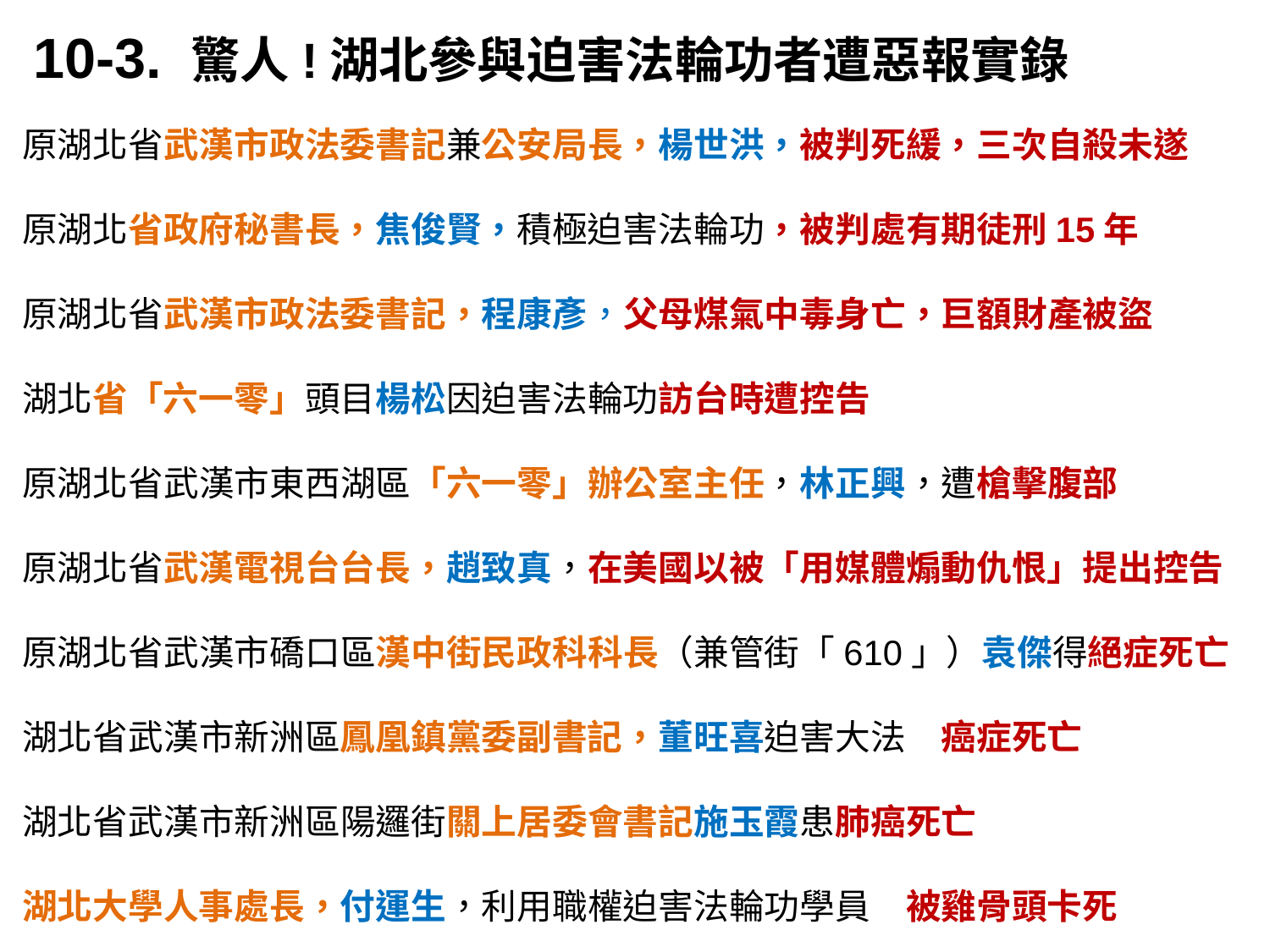

10-3. 驚人!湖北參與迫害法輪功者遭惡報實錄
原湖北省武漢市政法委書記兼公安局長，楊世洪，被判死緩，三次自殺未遂

原湖北省政府秘書長，焦俊賢，積極迫害法輪功，被判處有期徒刑15年

原湖北省武漢市政法委書記，程康彥，父母煤氣中毒身亡，巨額財產被盜

湖北省「六一零」頭目楊松因迫害法輪功訪台時遭控告

原湖北省武漢市東西湖區「六一零」辦公室主任，林正興，遭槍擊腹部

原湖北省武漢電視台台長，趙致真，在美國以被「用媒體煽動仇恨」提出控告

原湖北省武漢市礄口區漢中街民政科科長（兼管街「610」）袁傑得絕症死亡

湖北省武漢市新洲區鳳凰鎮黨委副書記，董旺喜迫害大法　癌症死亡

湖北省武漢市新洲區陽邏街關上居委會書記施玉霞患肺癌死亡

湖北大學人事處長，付運生，利用職權迫害法輪功學員　被雞骨頭卡死